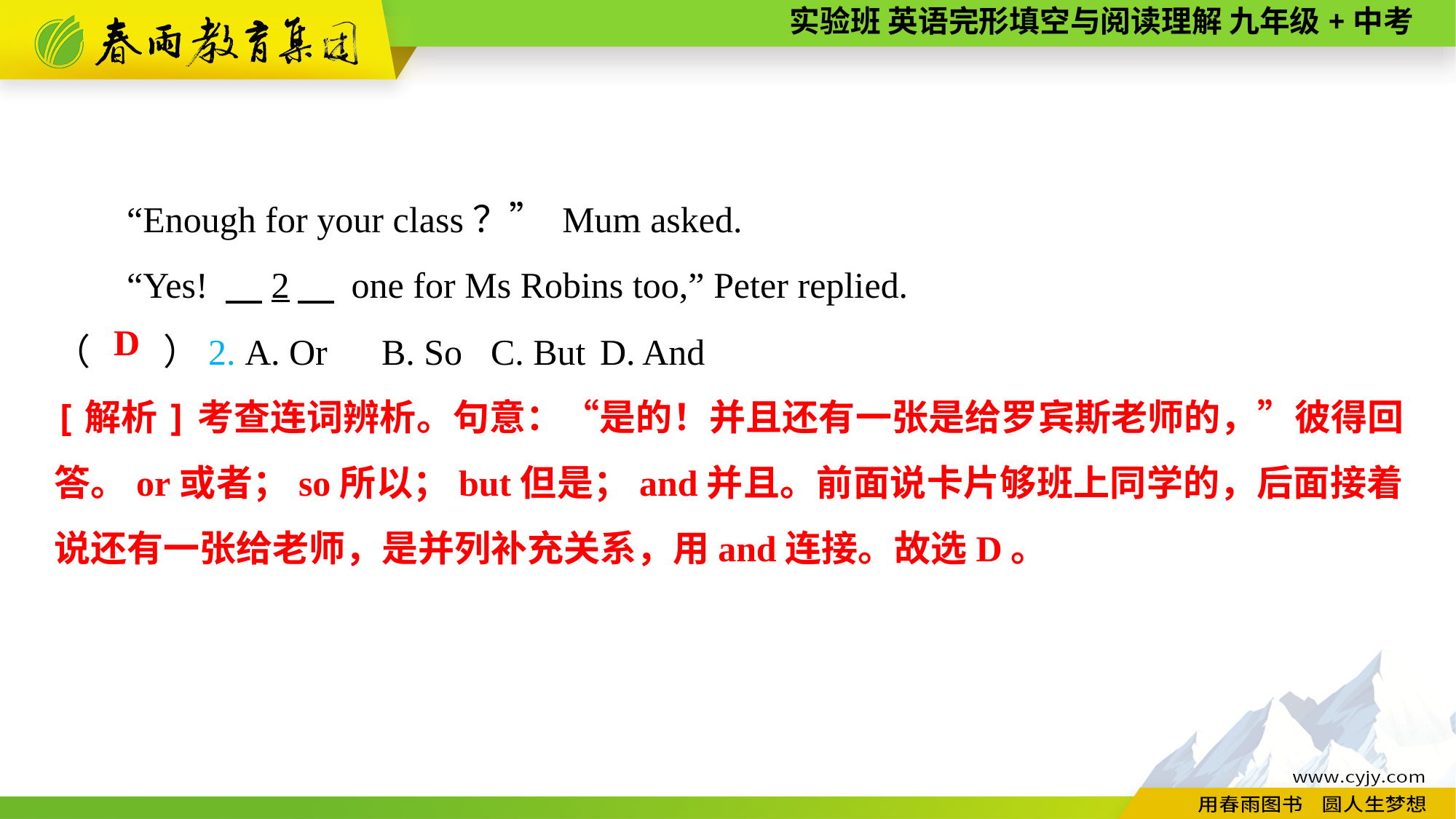

“Enough for your class？” Mum asked.
“Yes! 　2　 one for Ms Robins too,” Peter replied.
（　　）2. A. Or	B. So	C. But	D. And
D
[解析]考查连词辨析。句意：“是的！并且还有一张是给罗宾斯老师的，”彼得回答。or或者；so所以；but但是；and并且。前面说卡片够班上同学的，后面接着说还有一张给老师，是并列补充关系，用and连接。故选D。